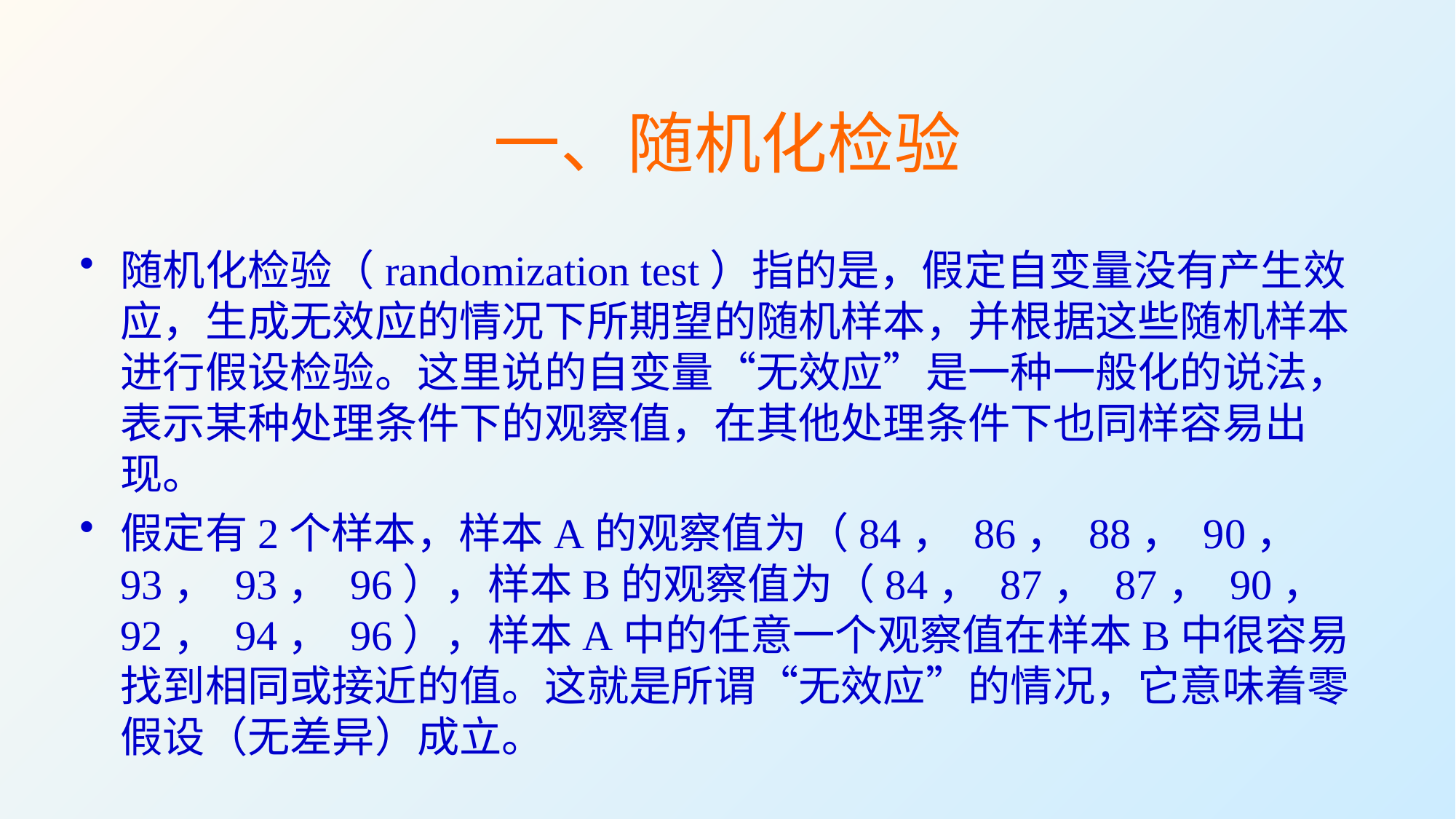

# 一、随机化检验
随机化检验（randomization test）指的是，假定自变量没有产生效应，生成无效应的情况下所期望的随机样本，并根据这些随机样本进行假设检验。这里说的自变量“无效应”是一种一般化的说法，表示某种处理条件下的观察值，在其他处理条件下也同样容易出现。
假定有2个样本，样本A的观察值为（84， 86， 88， 90， 93， 93， 96），样本B的观察值为（84， 87， 87， 90， 92， 94， 96），样本A中的任意一个观察值在样本B中很容易找到相同或接近的值。这就是所谓“无效应”的情况，它意味着零假设（无差异）成立。